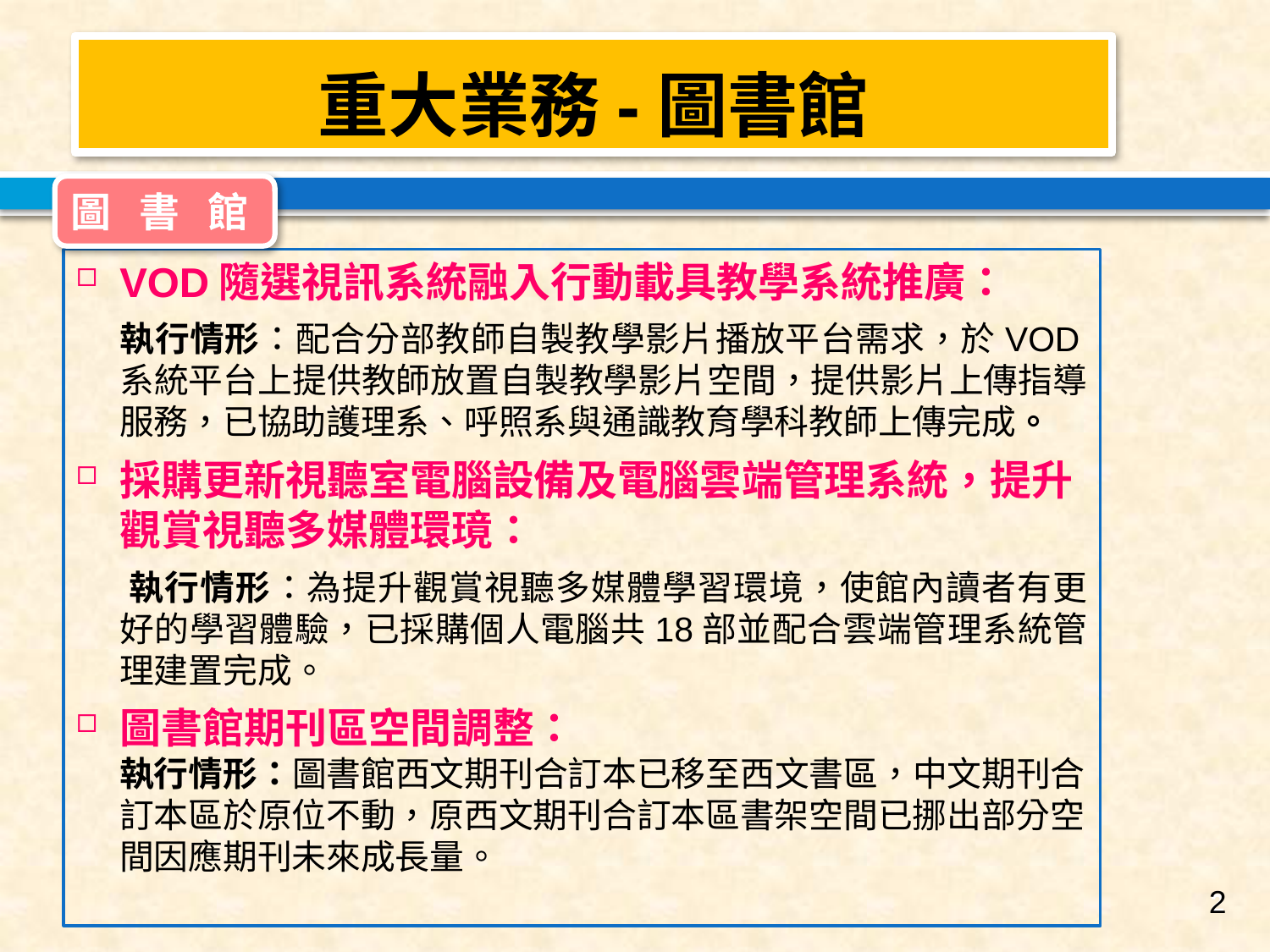

重大業務-圖書館
圖   書   館
VOD隨選視訊系統融入行動載具教學系統推廣：
	執行情形：配合分部教師自製教學影片播放平台需求，於VOD系統平台上提供教師放置自製教學影片空間，提供影片上傳指導服務，已協助護理系、呼照系與通識教育學科教師上傳完成。
採購更新視聽室電腦設備及電腦雲端管理系統，提升觀賞視聽多媒體環璄：
     執行情形：為提升觀賞視聽多媒體學習環境，使館內讀者有更好的學習體驗，已採購個人電腦共18部並配合雲端管理系統管理建置完成。
圖書館期刊區空間調整：
執行情形：圖書館西文期刊合訂本已移至西文書區，中文期刊合訂本區於原位不動，原西文期刊合訂本區書架空間已挪出部分空間因應期刊未來成長量。
2
2